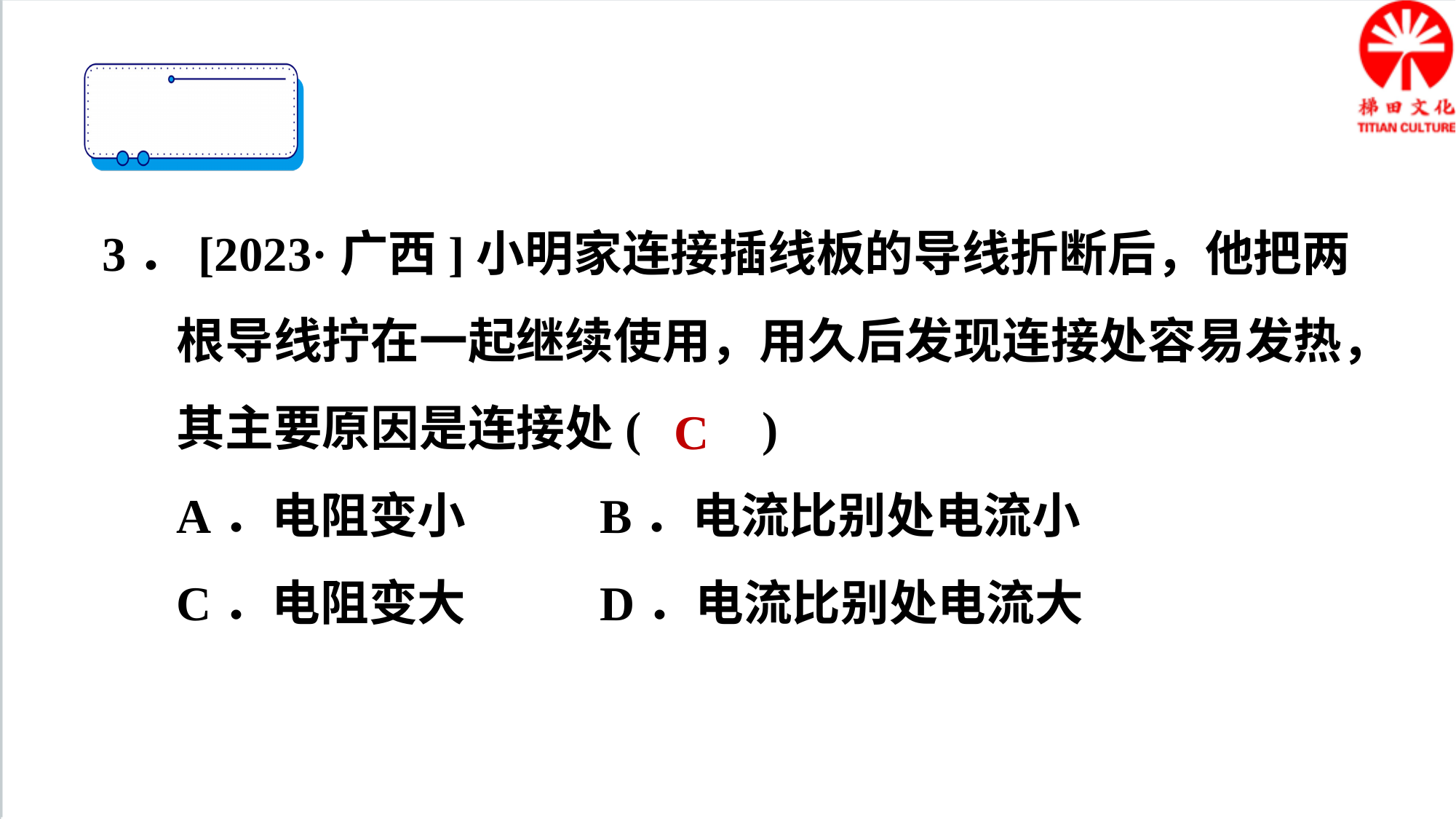

3．[2023·广西]小明家连接插线板的导线折断后，他把两根导线拧在一起继续使用，用久后发现连接处容易发热，其主要原因是连接处(　　)
A．电阻变小           B．电流比别处电流小
C．电阻变大           D．电流比别处电流大
C